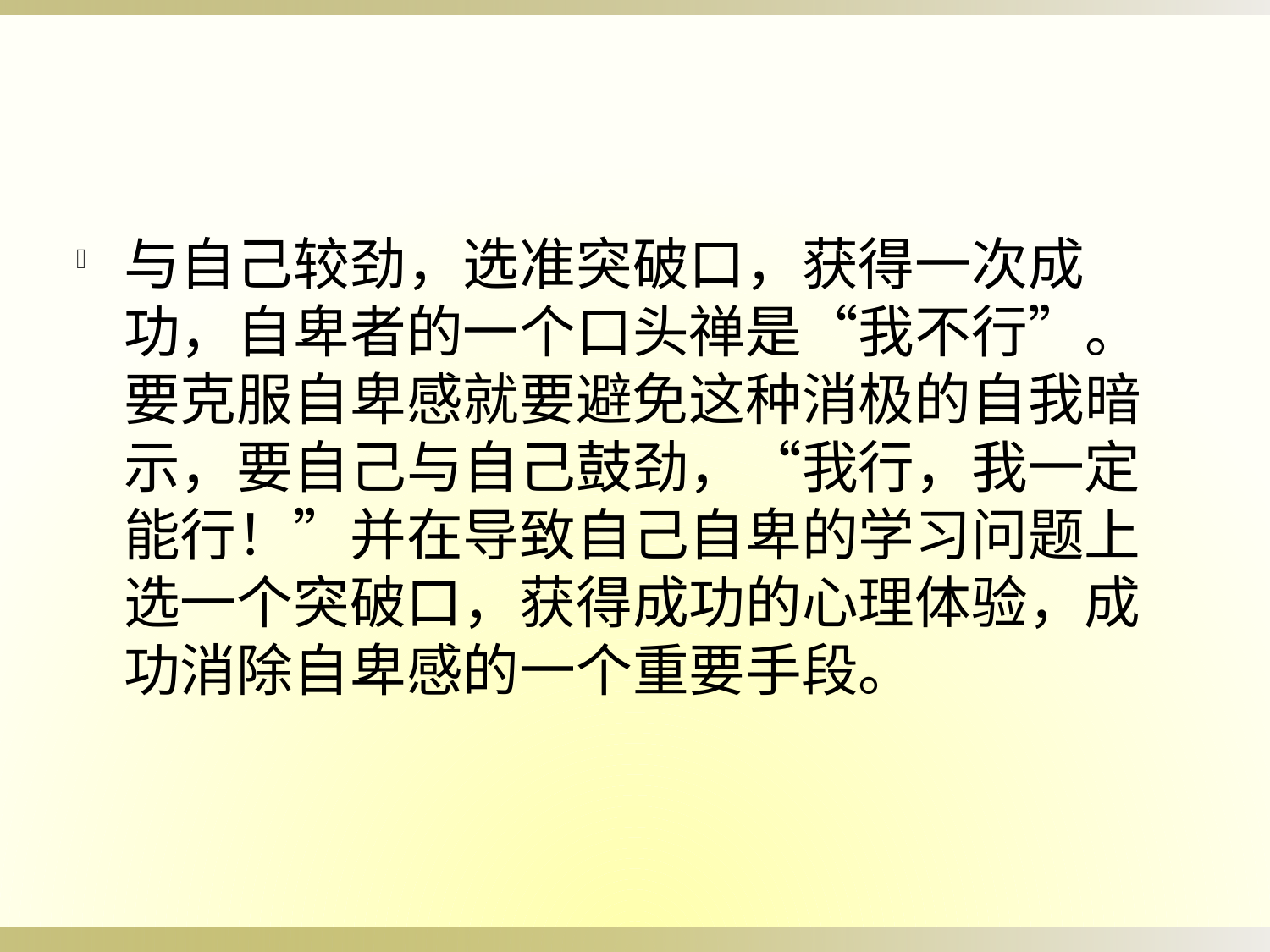

与自己较劲，选准突破口，获得一次成功，自卑者的一个口头禅是“我不行”。要克服自卑感就要避免这种消极的自我暗示，要自己与自己鼓劲，“我行，我一定能行！”并在导致自己自卑的学习问题上选一个突破口，获得成功的心理体验，成功消除自卑感的一个重要手段。